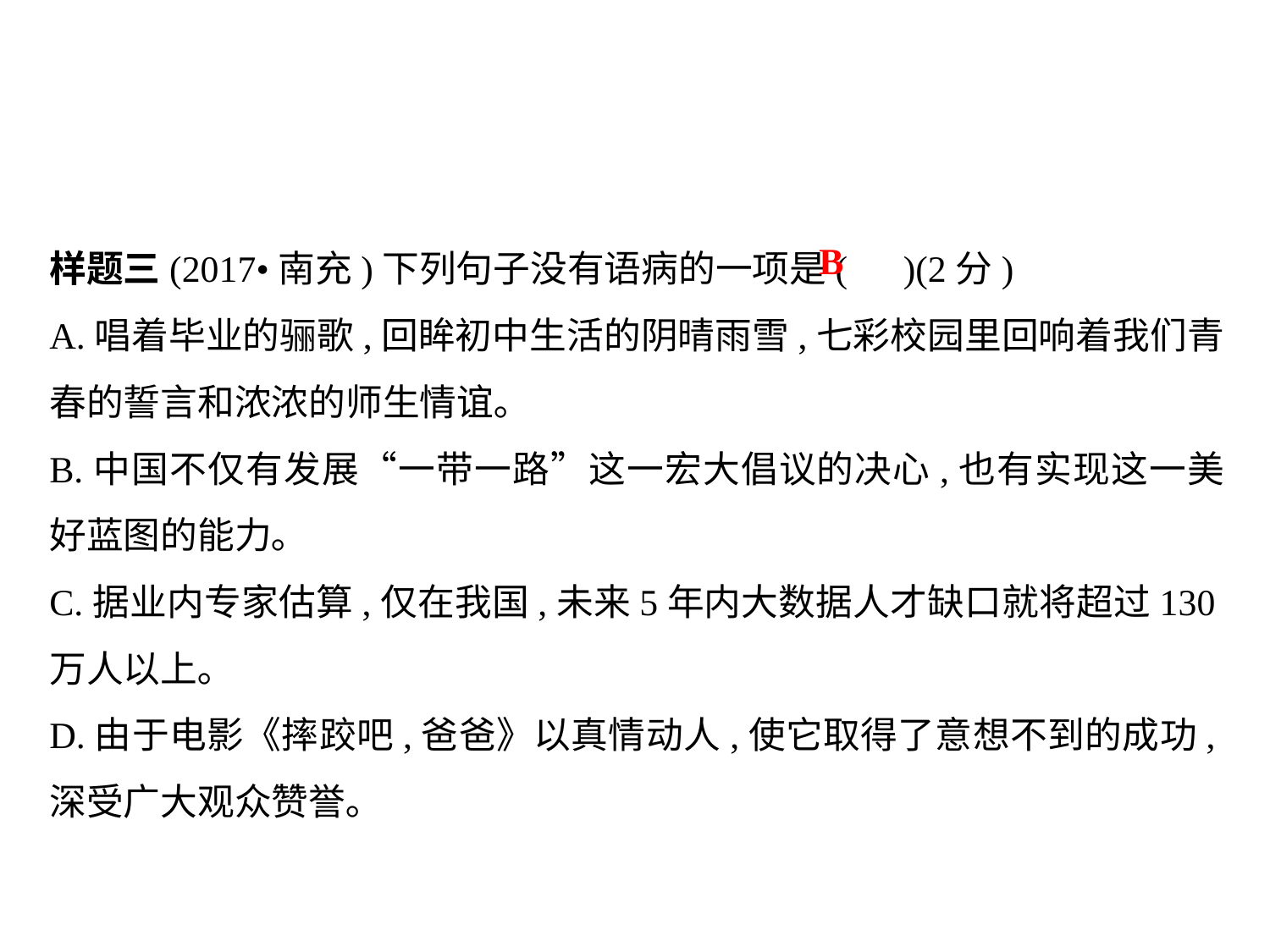

样题三(2017•南充)下列句子没有语病的一项是(      )(2分)
A.唱着毕业的骊歌,回眸初中生活的阴晴雨雪,七彩校园里回响着我们青春的誓言和浓浓的师生情谊｡
B.中国不仅有发展“一带一路”这一宏大倡议的决心,也有实现这一美好蓝图的能力｡
C.据业内专家估算,仅在我国,未来5年内大数据人才缺口就将超过130万人以上｡
D.由于电影《摔跤吧,爸爸》以真情动人,使它取得了意想不到的成功,深受广大观众赞誉｡
B